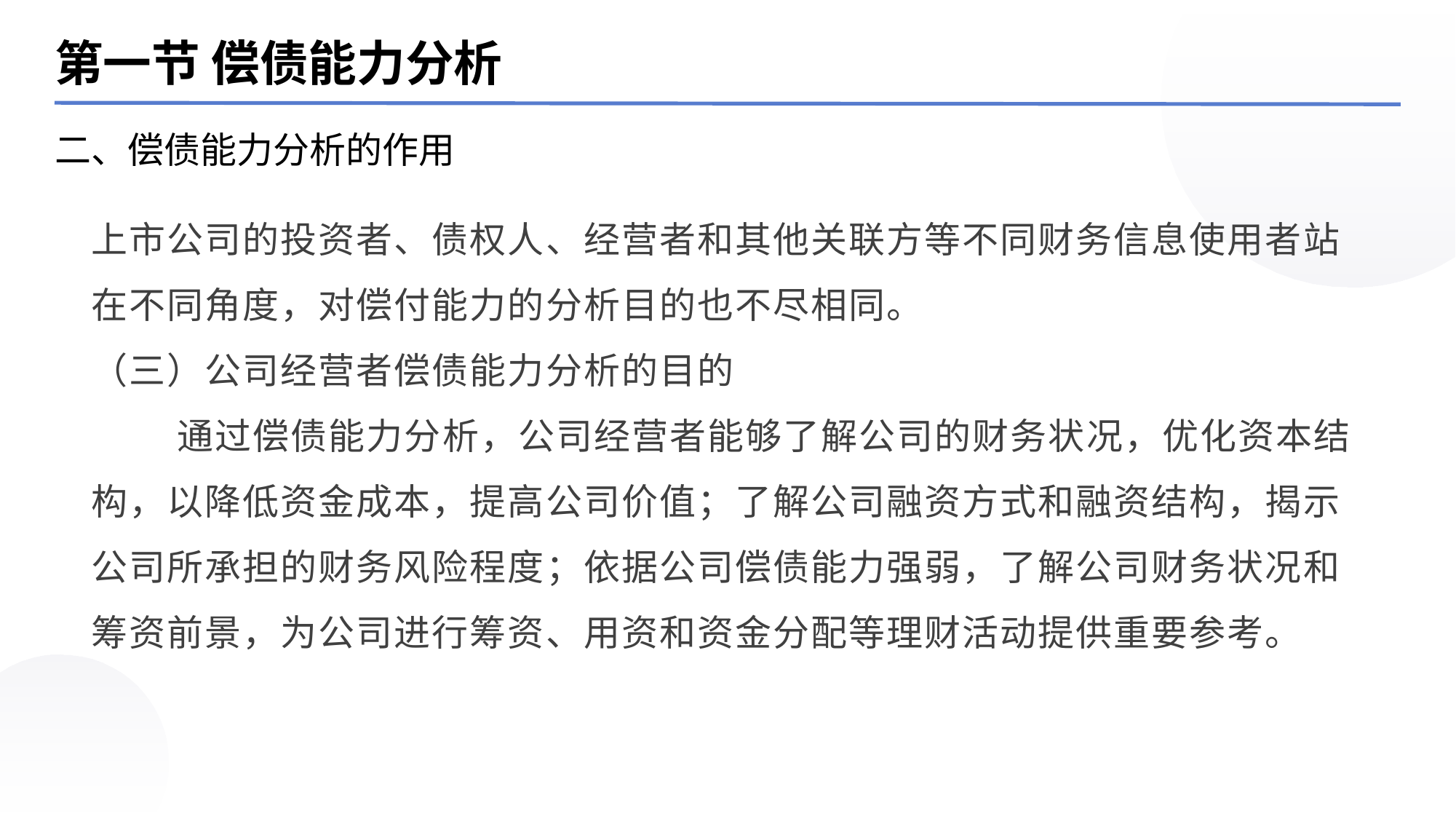

第一节 偿债能力分析
二、偿债能力分析的作用
上市公司的投资者、债权人、经营者和其他关联方等不同财务信息使用者站在不同角度，对偿付能力的分析目的也不尽相同。
（三）公司经营者偿债能力分析的目的
        通过偿债能力分析，公司经营者能够了解公司的财务状况，优化资本结构，以降低资金成本，提高公司价值；了解公司融资方式和融资结构，揭示公司所承担的财务风险程度；依据公司偿债能力强弱，了解公司财务状况和筹资前景，为公司进行筹资、用资和资金分配等理财活动提供重要参考。

7